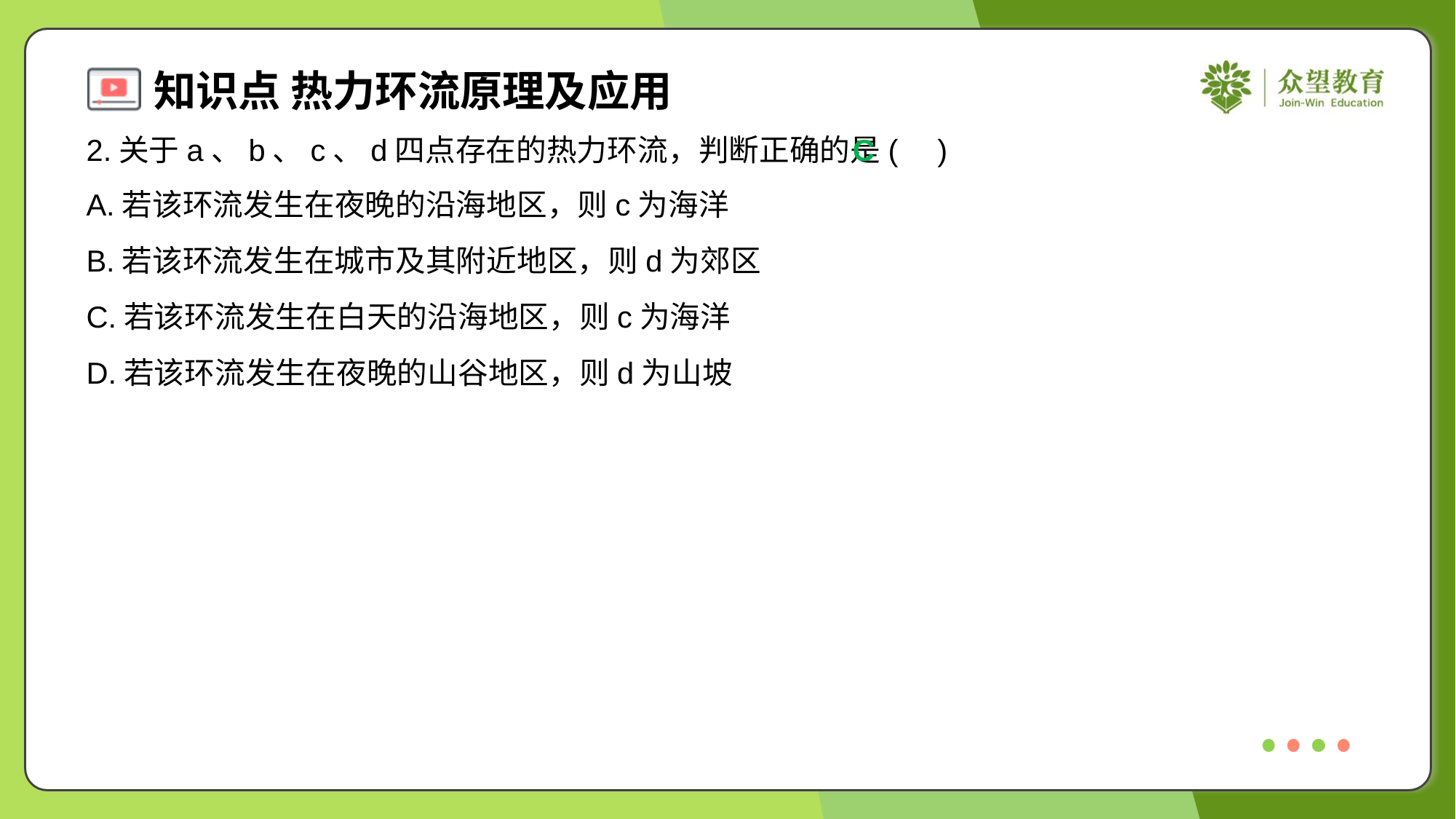

2.关于a、b、c、d四点存在的热力环流，判断正确的是(     )
C
A.若该环流发生在夜晚的沿海地区，则c为海洋
B.若该环流发生在城市及其附近地区，则d为郊区
C.若该环流发生在白天的沿海地区，则c为海洋
D.若该环流发生在夜晚的山谷地区，则d为山坡